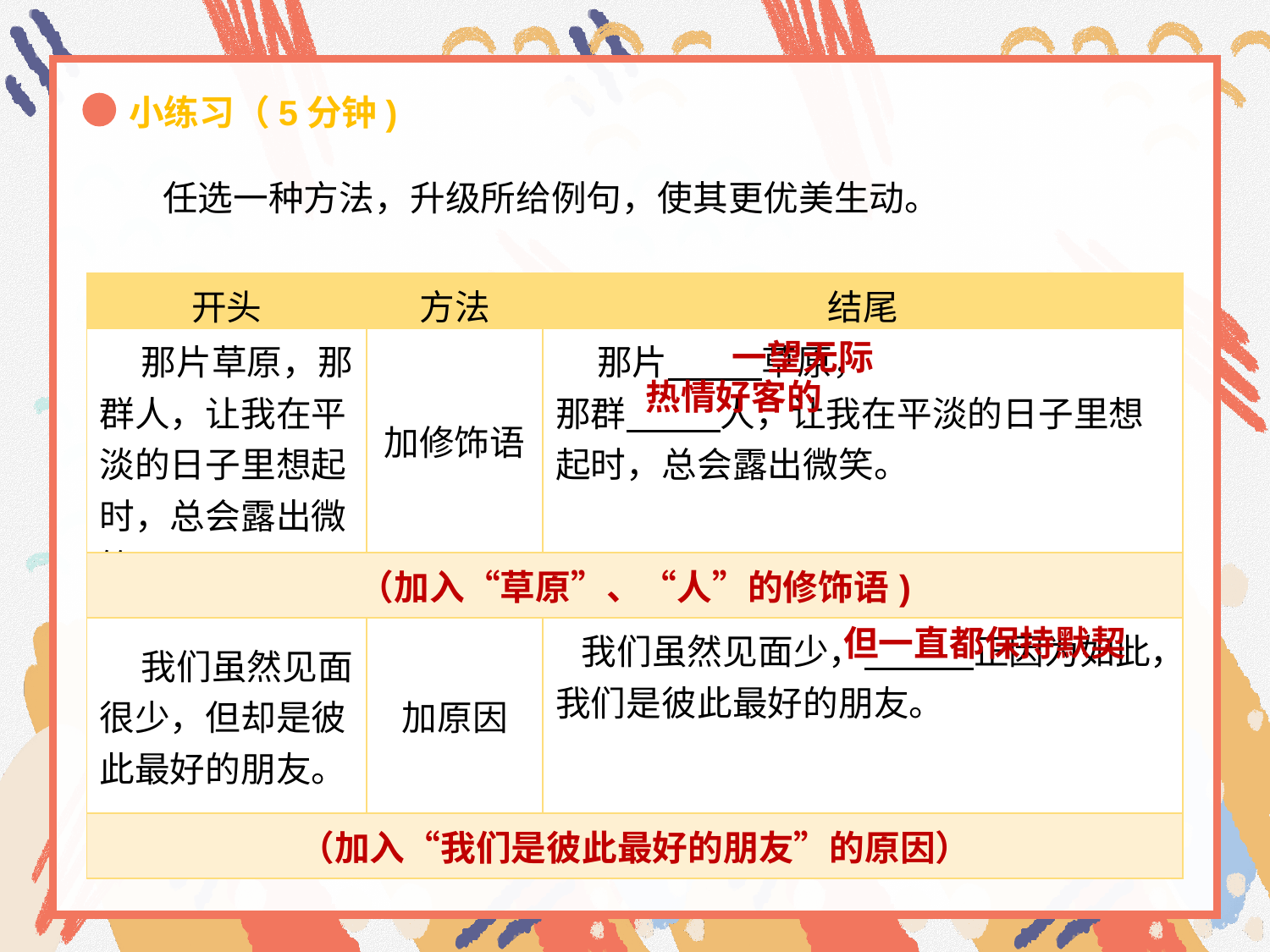

小练习（5分钟)

       任选一种方法，升级所给例句，使其更优美生动。
| 开头 | 方法 | 结尾 |
| --- | --- | --- |
| 那片草原，那群人，让我在平淡的日子里想起时，总会露出微笑。 | 加修饰语 | 那片 草原， 那群 人，让我在平淡的日子里想起时，总会露出微笑。 |
| （加入“草原”、“人”的修饰语) |  |  |
| 我们虽然见面很少，但却是彼此最好的朋友。 | 加原因 | 我们虽然见面少， 正因为如此，我们是彼此最好的朋友。 |
| （加入“我们是彼此最好的朋友”的原因） |  |  |
一望无际
热情好客的
但一直都保持默契